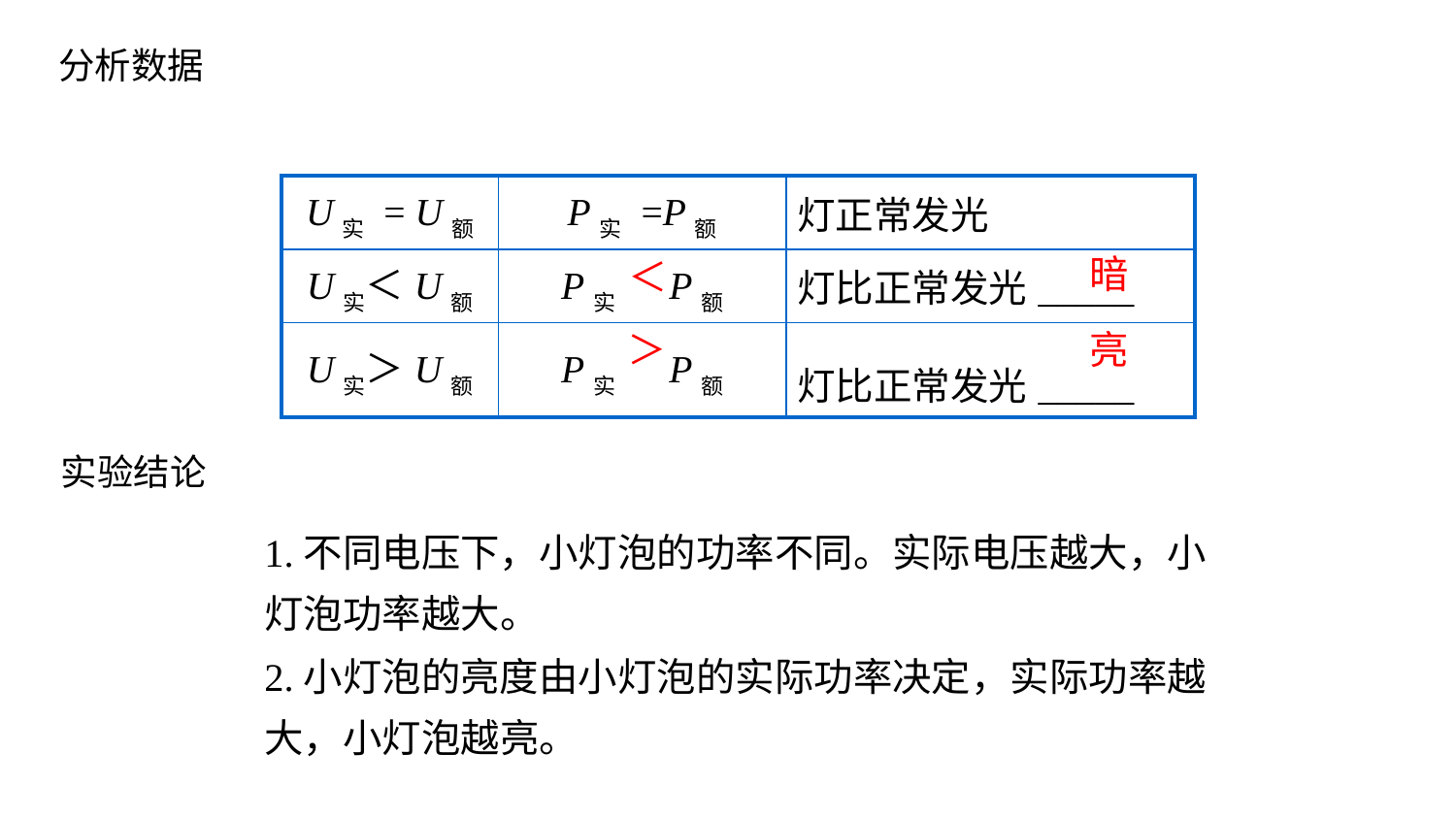

分析数据
| U实 = U额 | P实 =P额 | 灯正常发光 |
| --- | --- | --- |
| U实＜U额 | P实 P额 | 灯比正常发光\_\_\_\_\_ |
| U实＞U额 | P实 P额 | 灯比正常发光\_\_\_\_\_ |
暗
＜
＞
亮
实验结论
1.不同电压下，小灯泡的功率不同。实际电压越大，小灯泡功率越大。
2.小灯泡的亮度由小灯泡的实际功率决定，实际功率越大，小灯泡越亮。